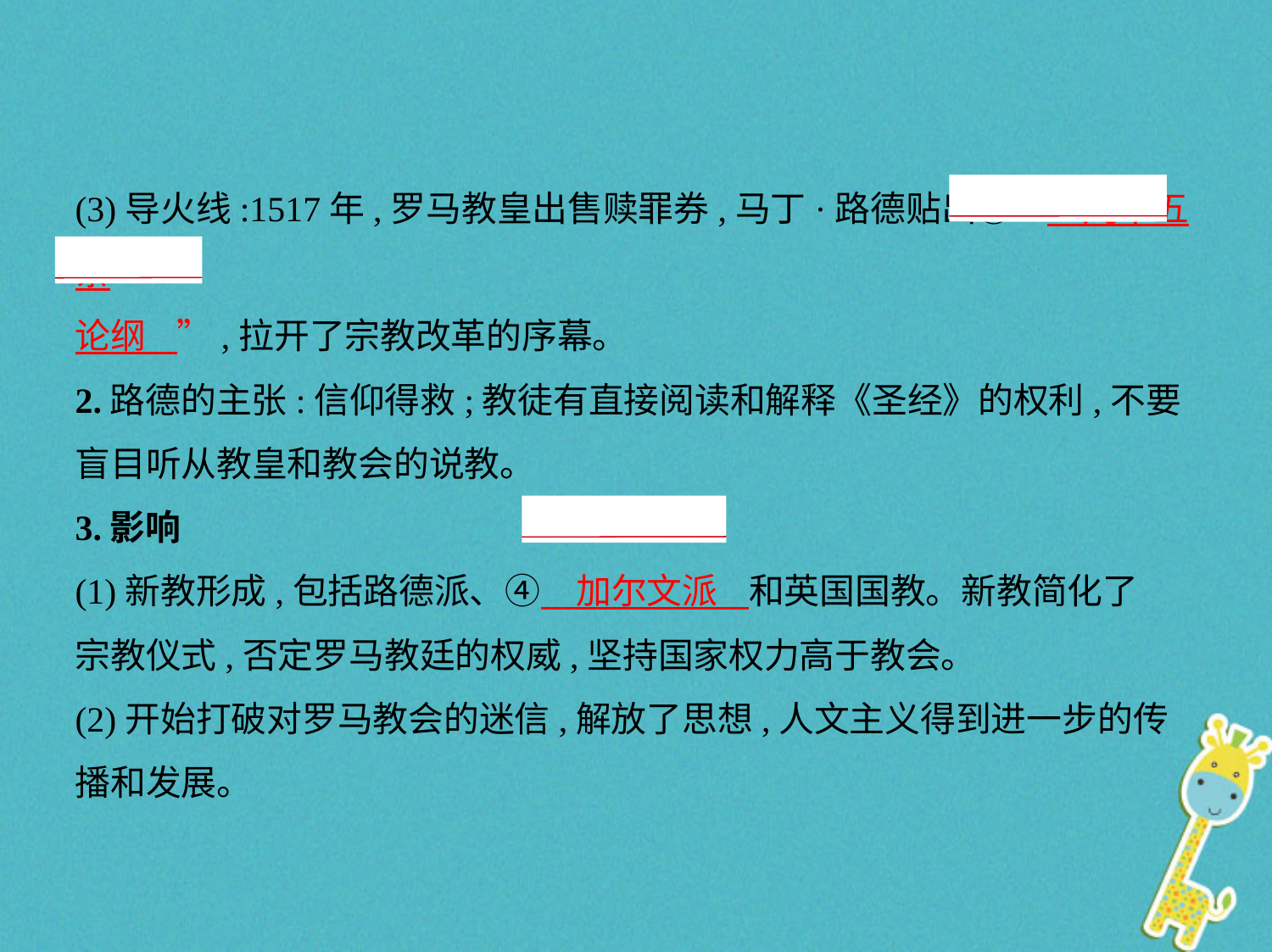

(3)导火线:1517年,罗马教皇出售赎罪券,马丁·路德贴出③“　九十五条
论纲    ”,拉开了宗教改革的序幕。
2.路德的主张:信仰得救;教徒有直接阅读和解释《圣经》的权利,不要
盲目听从教皇和教会的说教。
3.影响
(1)新教形成,包括路德派、④　加尔文派    和英国国教。新教简化了
宗教仪式,否定罗马教廷的权威,坚持国家权力高于教会。
(2)开始打破对罗马教会的迷信,解放了思想,人文主义得到进一步的传
播和发展。